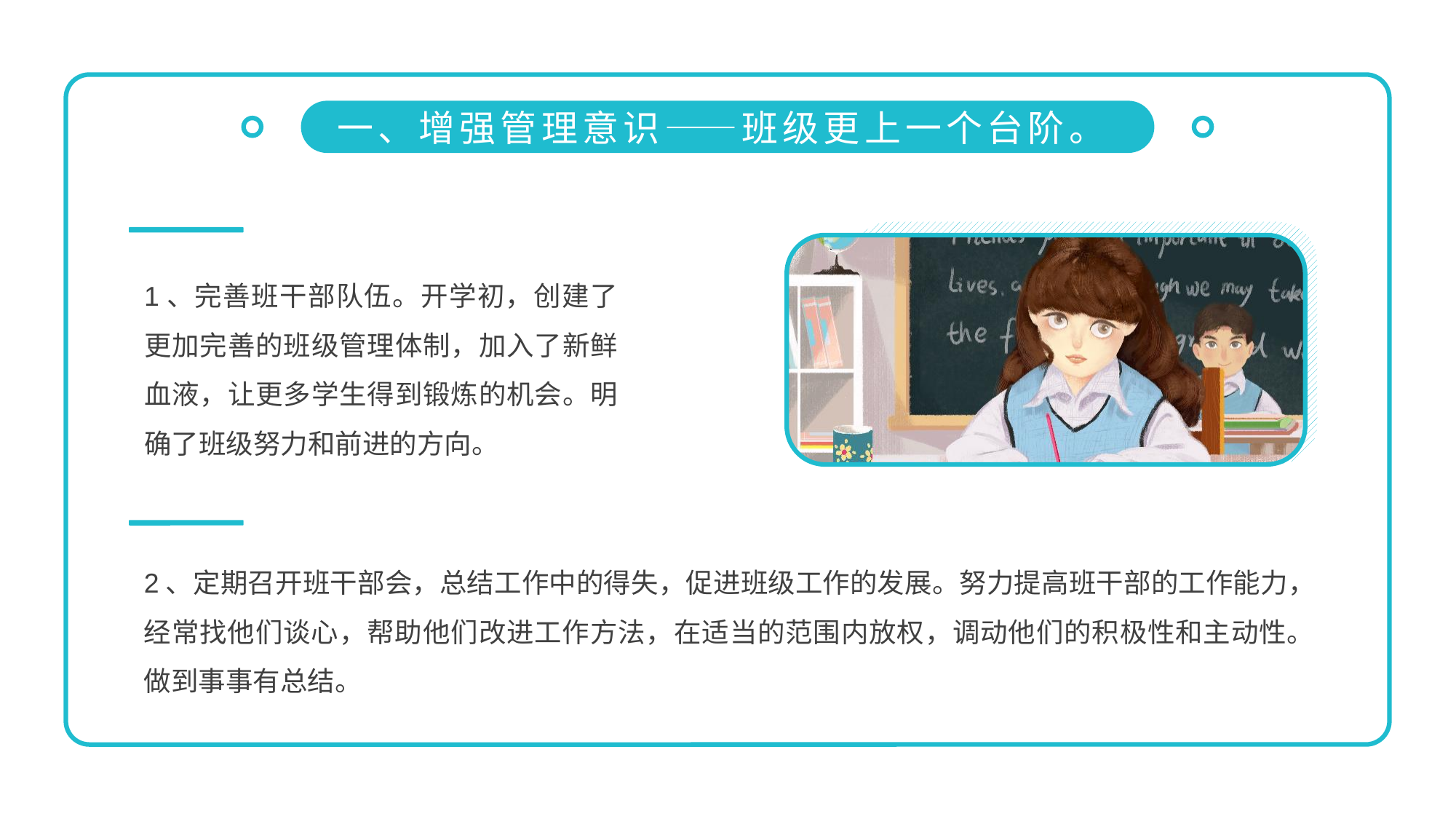

一、增强管理意识——班级更上一个台阶。

1、完善班干部队伍。开学初，创建了更加完善的班级管理体制，加入了新鲜血液，让更多学生得到锻炼的机会。明确了班级努力和前进的方向。

2、定期召开班干部会，总结工作中的得失，促进班级工作的发展。努力提高班干部的工作能力，经常找他们谈心，帮助他们改进工作方法，在适当的范围内放权，调动他们的积极性和主动性。 做到事事有总结。